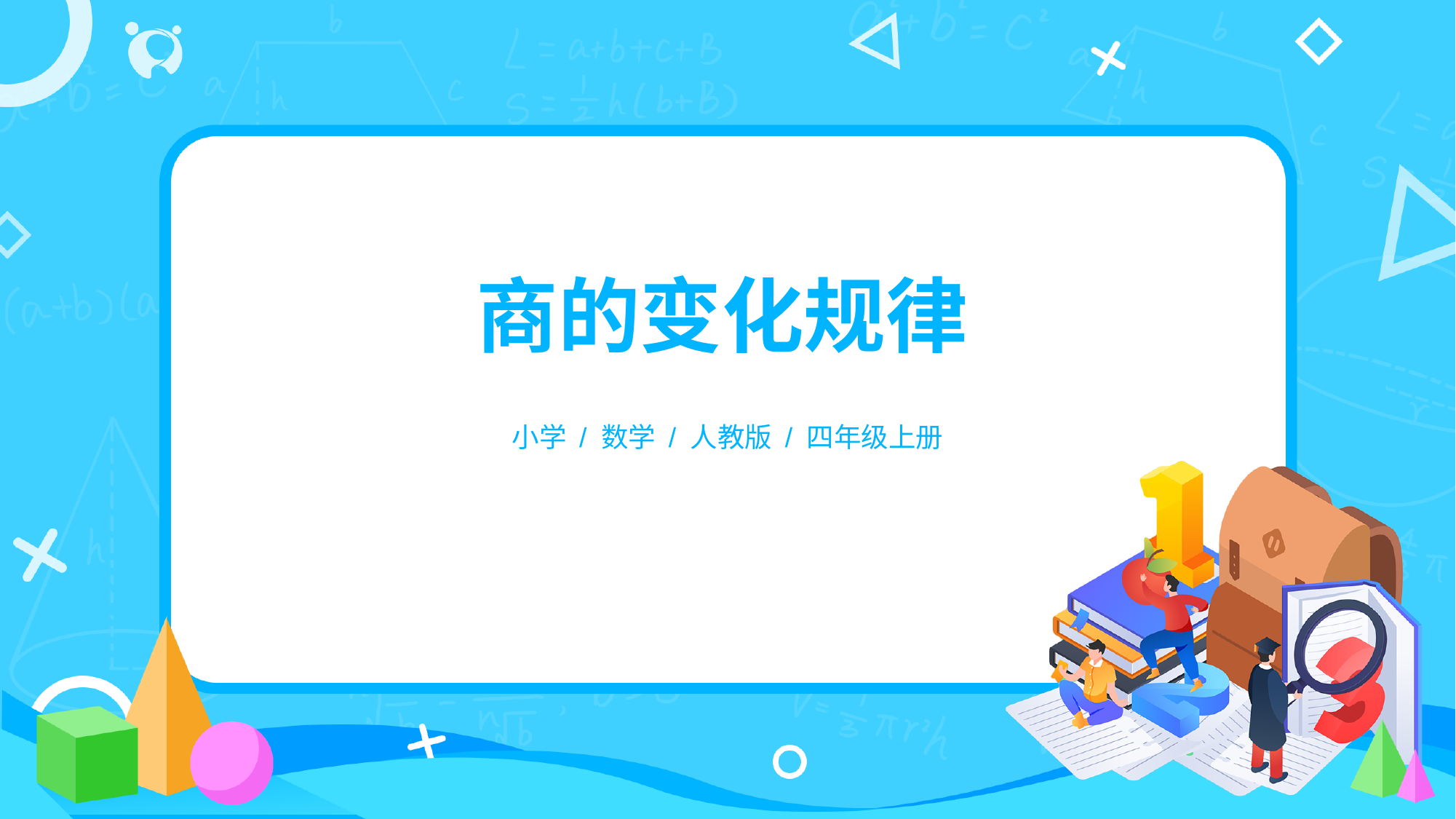

商的变化规律
小学 / 数学 / 人教版 / 四年级上册